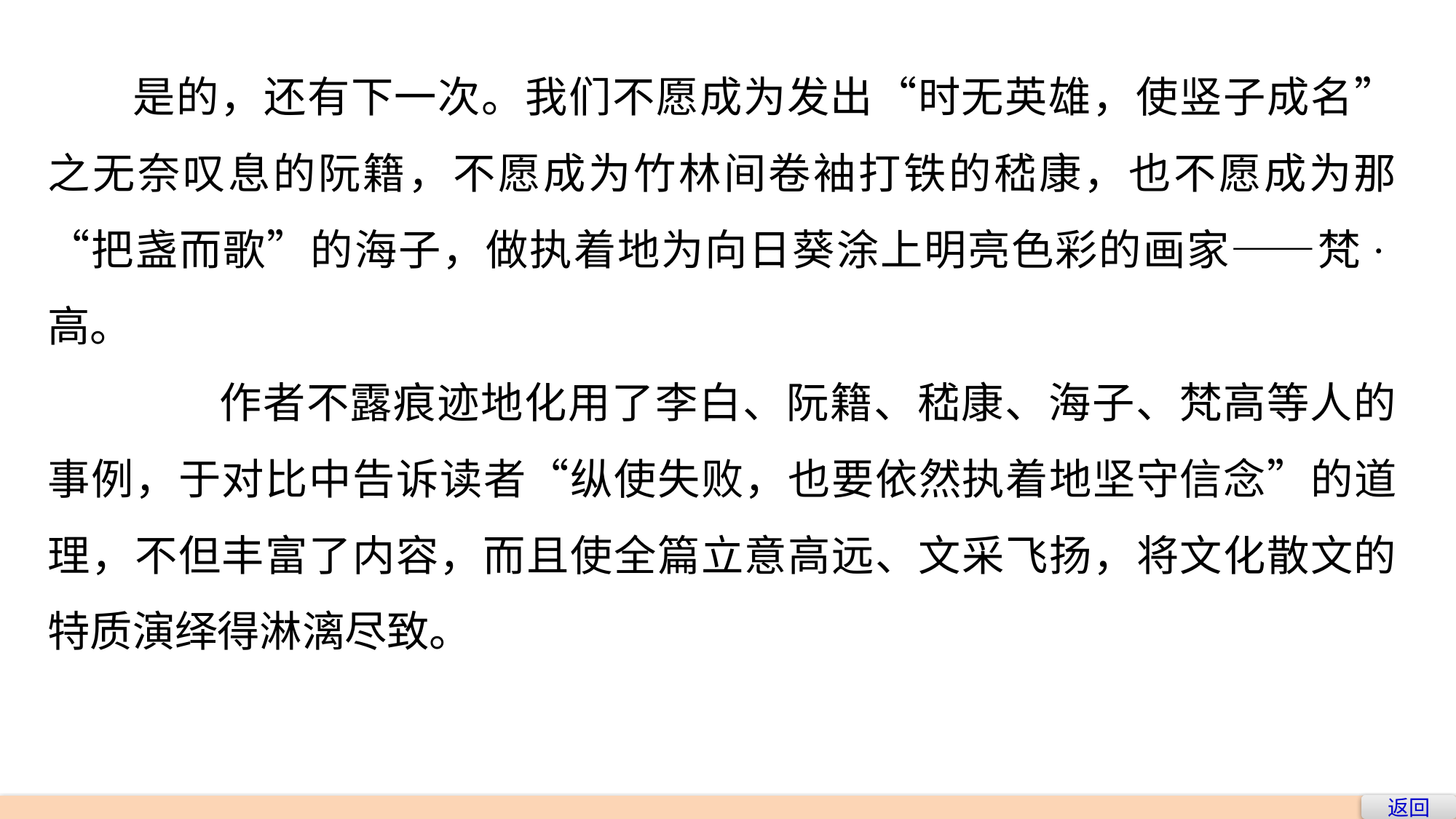

是的，还有下一次。我们不愿成为发出“时无英雄，使竖子成名”之无奈叹息的阮籍，不愿成为竹林间卷袖打铁的嵇康，也不愿成为那“把盏而歌”的海子，做执着地为向日葵涂上明亮色彩的画家——梵·高。
       作者不露痕迹地化用了李白、阮籍、嵇康、海子、梵高等人的事例，于对比中告诉读者“纵使失败，也要依然执着地坚守信念”的道理，不但丰富了内容，而且使全篇立意高远、文采飞扬，将文化散文的特质演绎得淋漓尽致。
返回